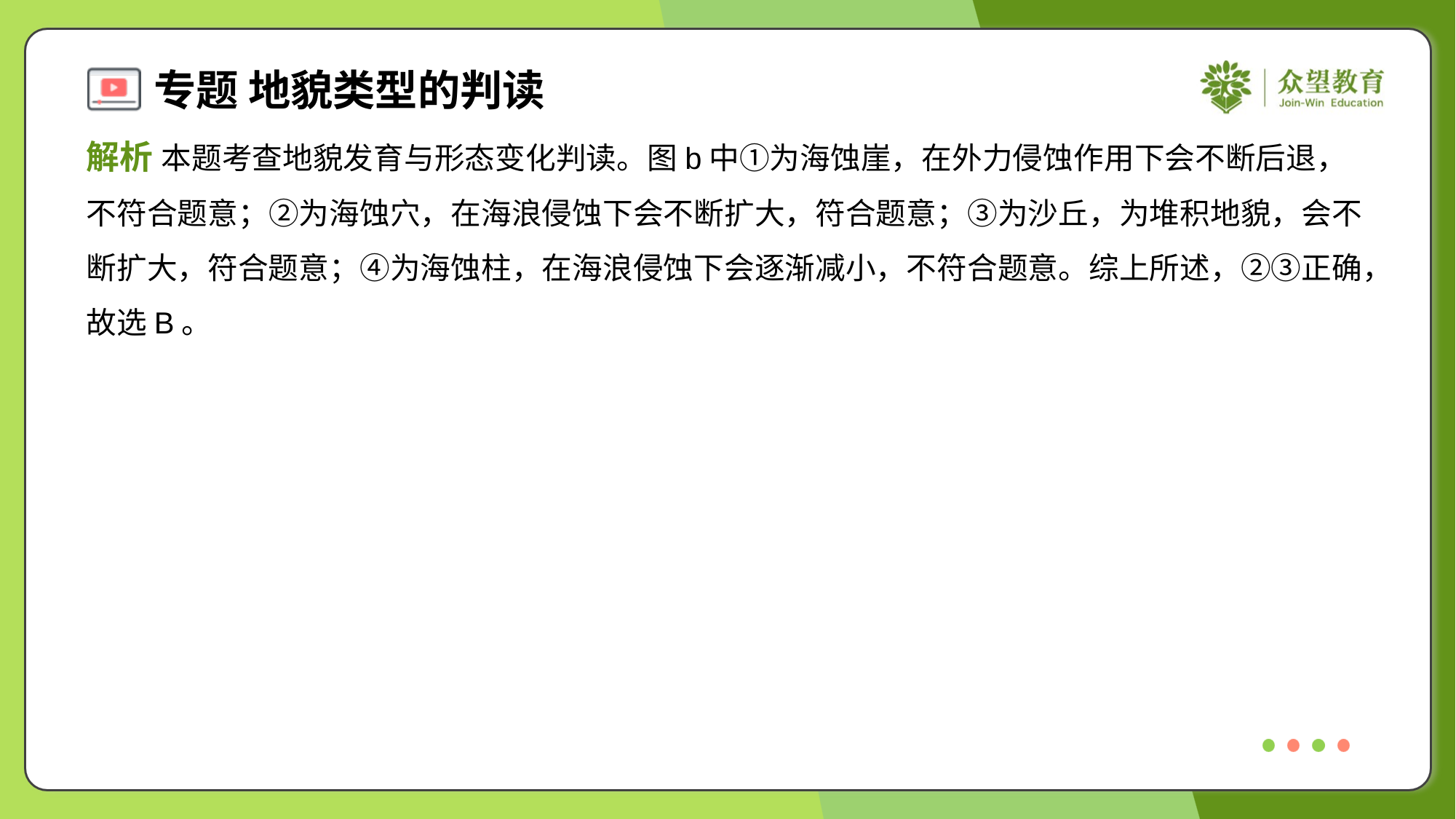

解析 本题考查地貌发育与形态变化判读。图b中①为海蚀崖，在外力侵蚀作用下会不断后退，
不符合题意；②为海蚀穴，在海浪侵蚀下会不断扩大，符合题意；③为沙丘，为堆积地貌，会不
断扩大，符合题意；④为海蚀柱，在海浪侵蚀下会逐渐减小，不符合题意。综上所述，②③正确，
故选B。